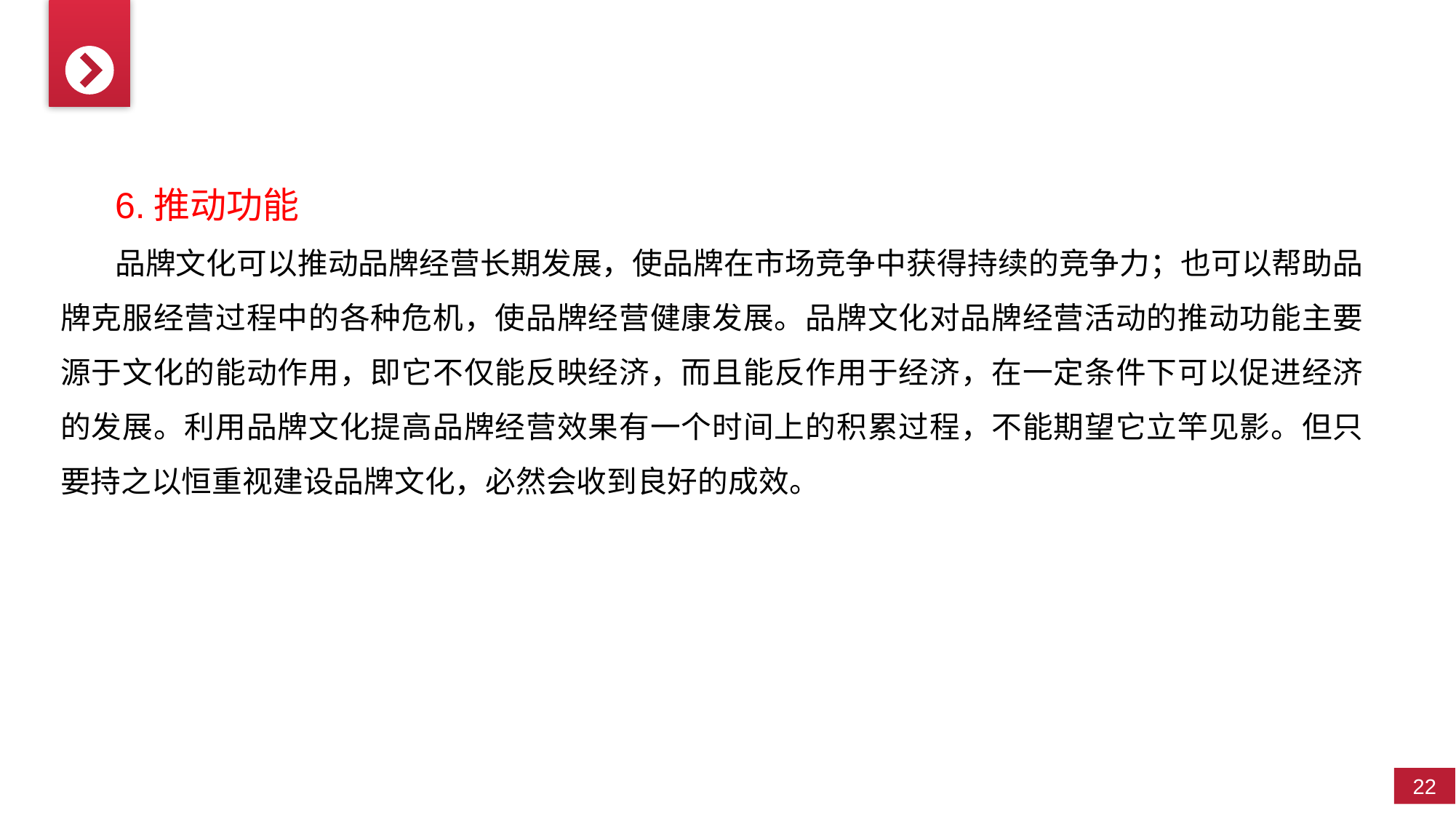

6.推动功能
品牌文化可以推动品牌经营长期发展，使品牌在市场竞争中获得持续的竞争力；也可以帮助品牌克服经营过程中的各种危机，使品牌经营健康发展。品牌文化对品牌经营活动的推动功能主要源于文化的能动作用，即它不仅能反映经济，而且能反作用于经济，在一定条件下可以促进经济的发展。利用品牌文化提高品牌经营效果有一个时间上的积累过程，不能期望它立竿见影。但只要持之以恒重视建设品牌文化，必然会收到良好的成效。